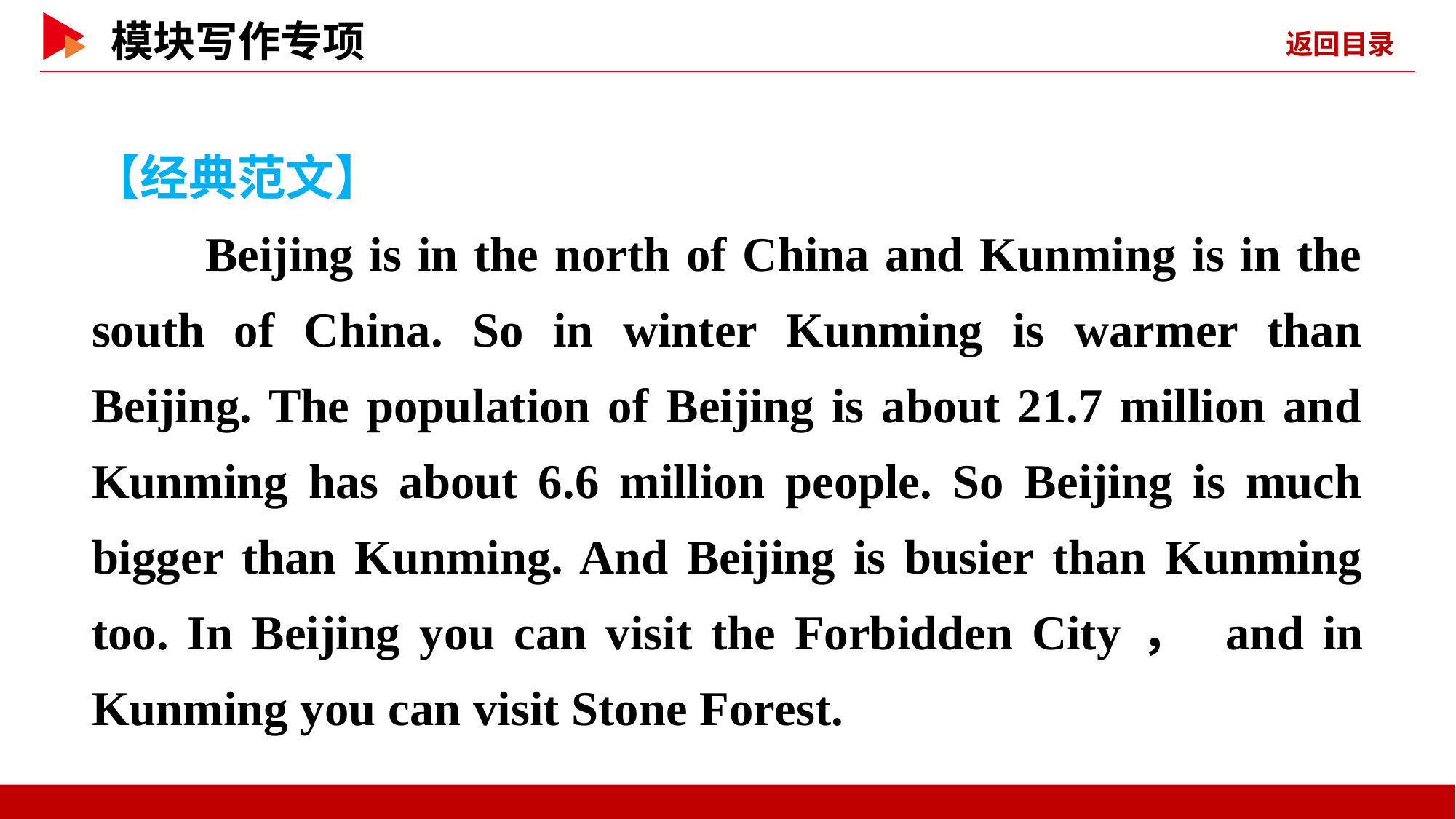

【经典范文】
     Beijing is in the north of China and Kunming is in the south of China. So in winter Kunming is warmer than Beijing. The population of Beijing is about 21.7 million and Kunming has about 6.6 million people. So Beijing is much bigger than Kunming. And Beijing is busier than Kunming too. In Beijing you can visit the Forbidden City， and in Kunming you can visit Stone Forest.